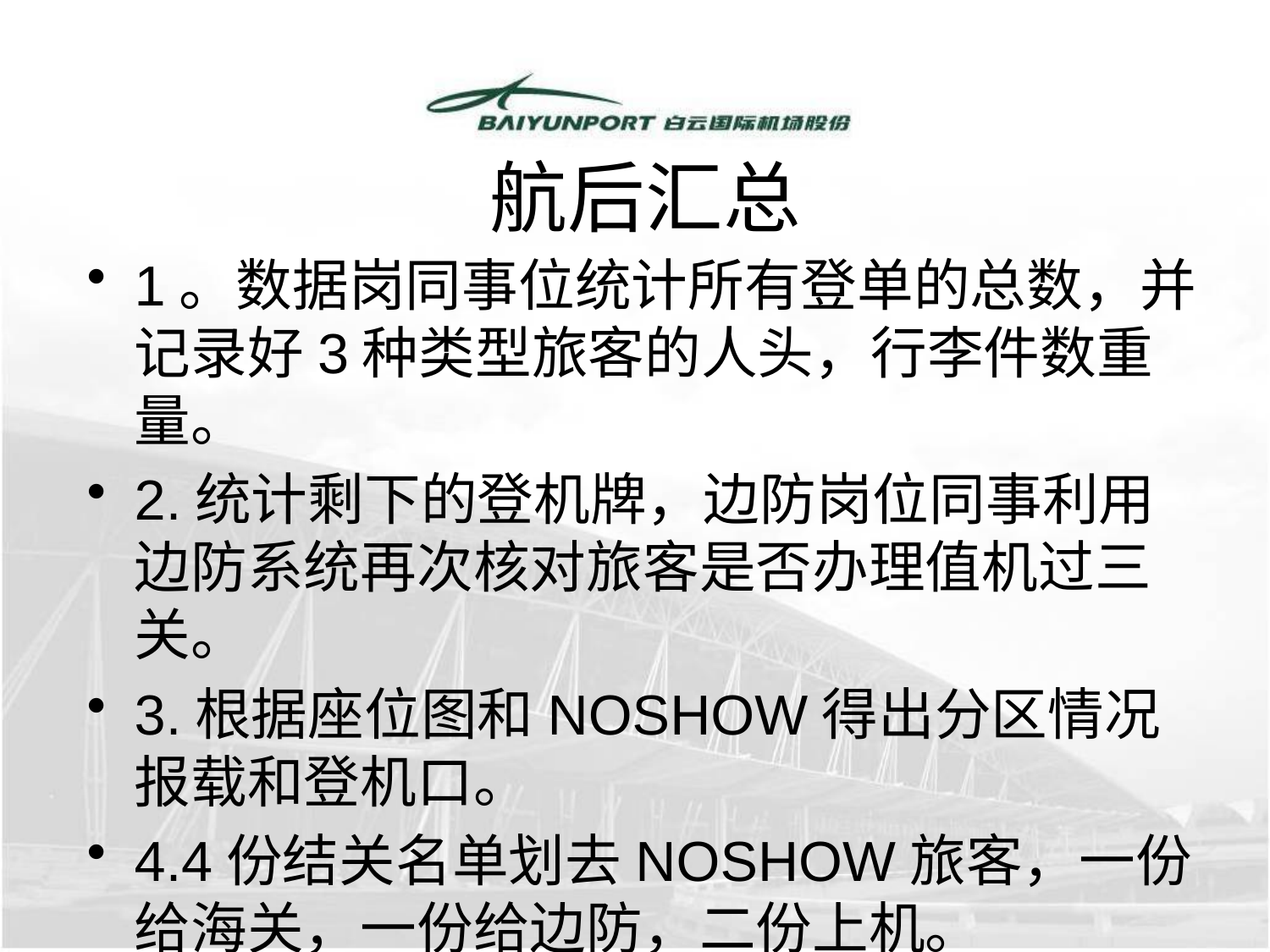

# 航后汇总
1。数据岗同事位统计所有登单的总数，并记录好3种类型旅客的人头，行李件数重量。
2.统计剩下的登机牌，边防岗位同事利用边防系统再次核对旅客是否办理值机过三关。
3.根据座位图和NOSHOW得出分区情况报载和登机口。
4.4份结关名单划去NOSHOW旅客，一份给海关，一份给边防，二份上机。
5.结束后把登单上的行李牌号输入系统。